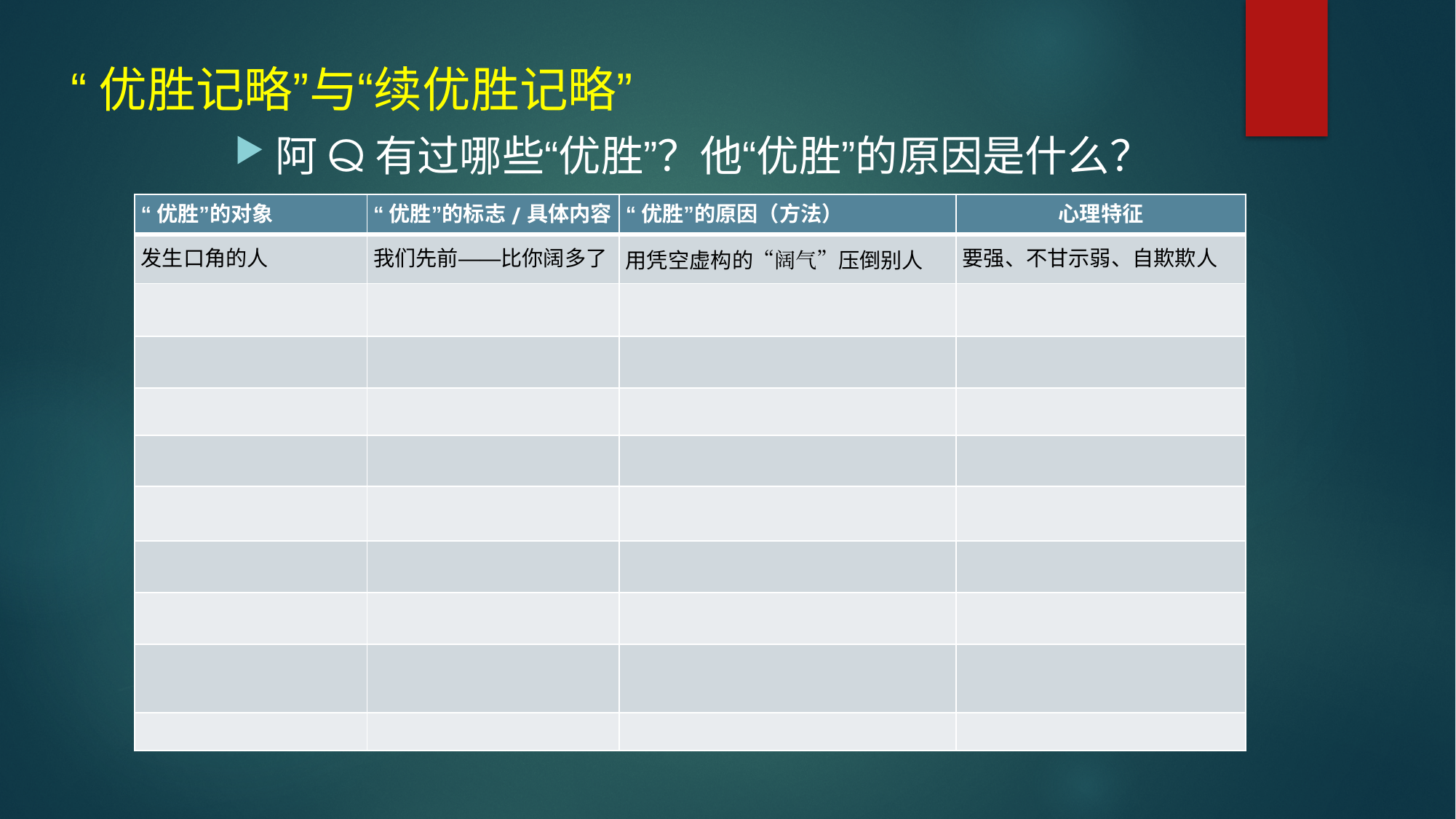

“优胜记略”与“续优胜记略”
阿Q有过哪些“优胜”？他“优胜”的原因是什么？
| “优胜”的对象 | “优胜”的标志/具体内容 | “优胜”的原因（方法） | 心理特征 |
| --- | --- | --- | --- |
| 发生口角的人 | 我们先前——比你阔多了 | 用凭空虚构的“阔气”压倒别人 | 要强、不甘示弱、自欺欺人 |
|  |  |  |  |
|  |  |  |  |
|  |  |  |  |
|  |  |  |  |
|  |  |  |  |
|  |  |  |  |
|  |  |  |  |
|  |  |  |  |
|  |  |  |  |